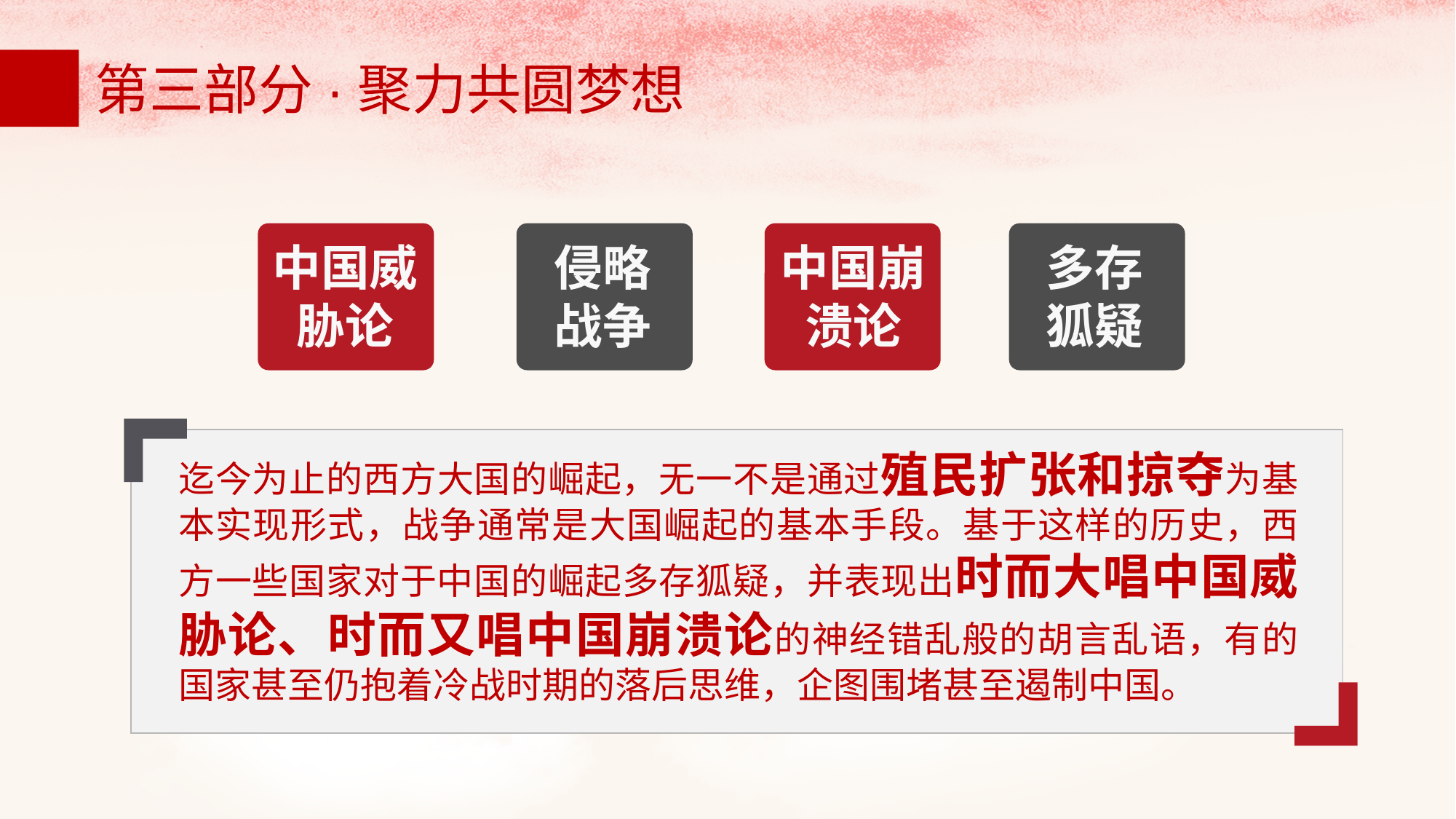

第三部分·聚力共圆梦想

中国威胁论
侵略
战争
中国崩溃论
多存
狐疑

迄今为止的西方大国的崛起，无一不是通过殖民扩张和掠夺为基本实现形式，战争通常是大国崛起的基本手段。基于这样的历史，西方一些国家对于中国的崛起多存狐疑，并表现出时而大唱中国威胁论、时而又唱中国崩溃论的神经错乱般的胡言乱语，有的国家甚至仍抱着冷战时期的落后思维，企图围堵甚至遏制中国。